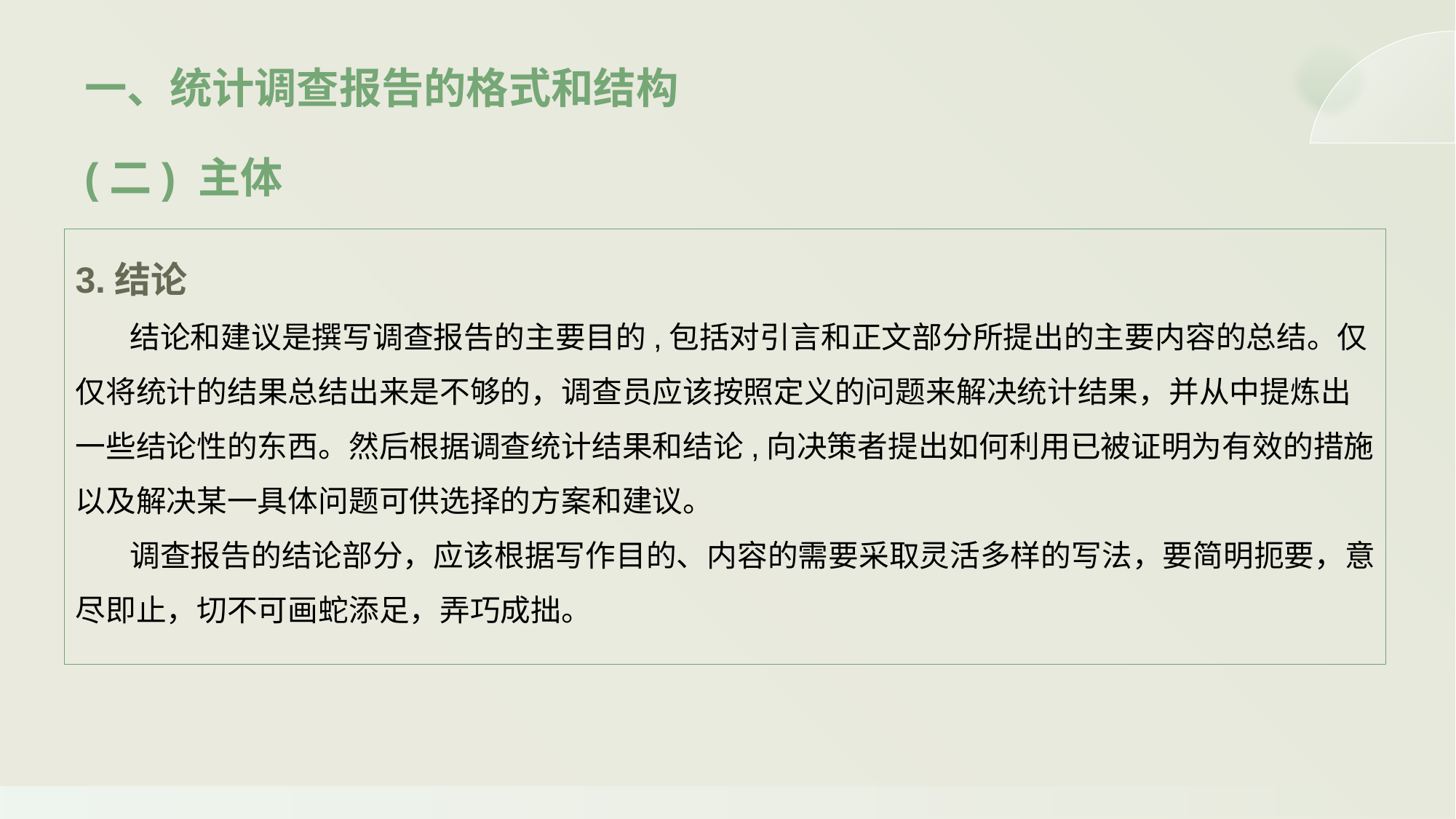

一、统计调查报告的格式和结构
(二) 主体
3.结论
       结论和建议是撰写调查报告的主要目的,包括对引言和正文部分所提出的主要内容的总结。仅仅将统计的结果总结出来是不够的，调查员应该按照定义的问题来解决统计结果，并从中提炼出一些结论性的东西。然后根据调查统计结果和结论,向决策者提出如何利用已被证明为有效的措施以及解决某一具体问题可供选择的方案和建议。
       调查报告的结论部分，应该根据写作目的、内容的需要采取灵活多样的写法，要简明扼要，意尽即止，切不可画蛇添足，弄巧成拙。